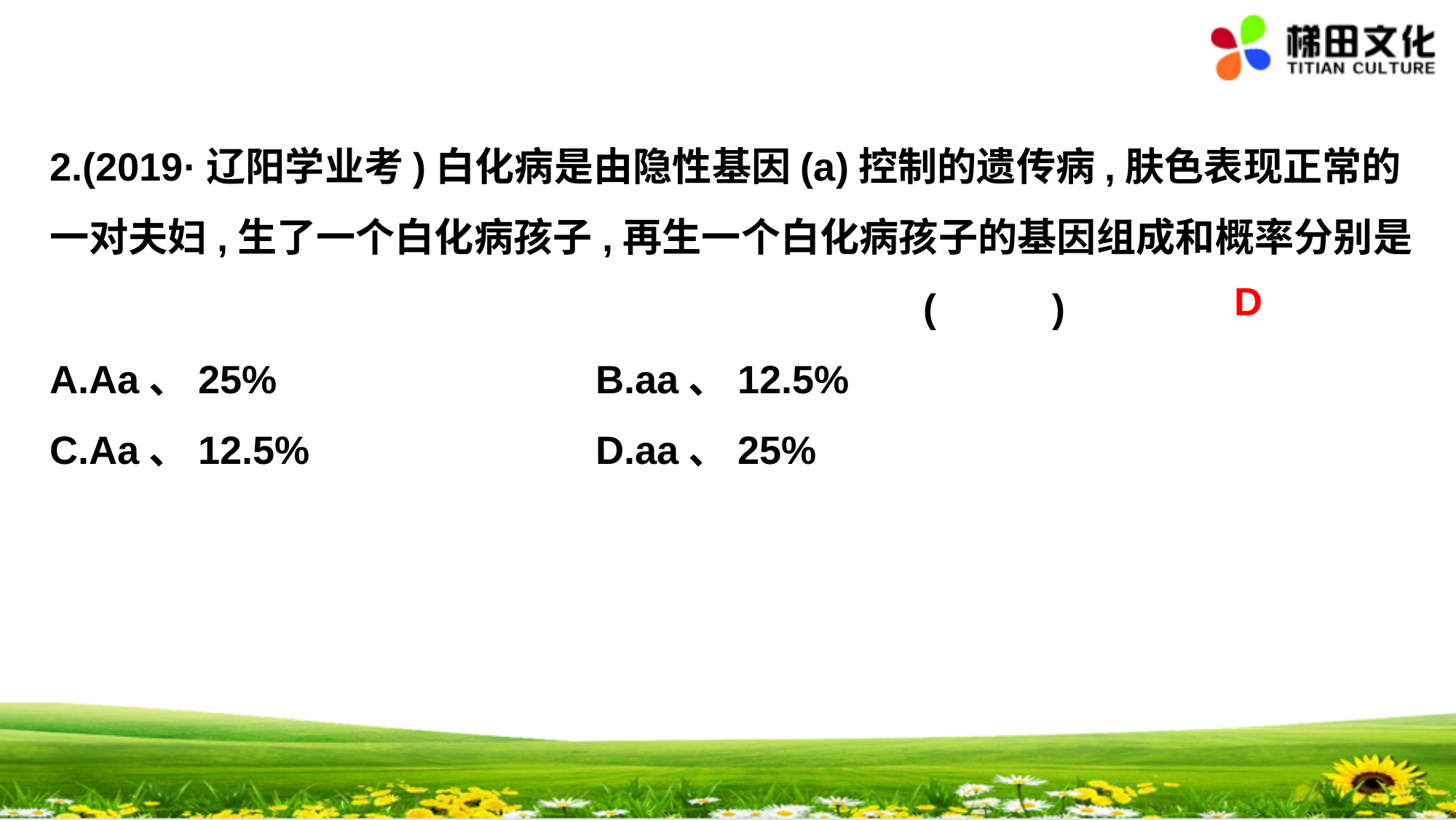

2.(2019·辽阳学业考)白化病是由隐性基因(a)控制的遗传病,肤色表现正常的
一对夫妇,生了一个白化病孩子,再生一个白化病孩子的基因组成和概率分别是
								(　  　)
A.Aa、25%			B.aa、12.5%
C.Aa、12.5%			D.aa、25%
D